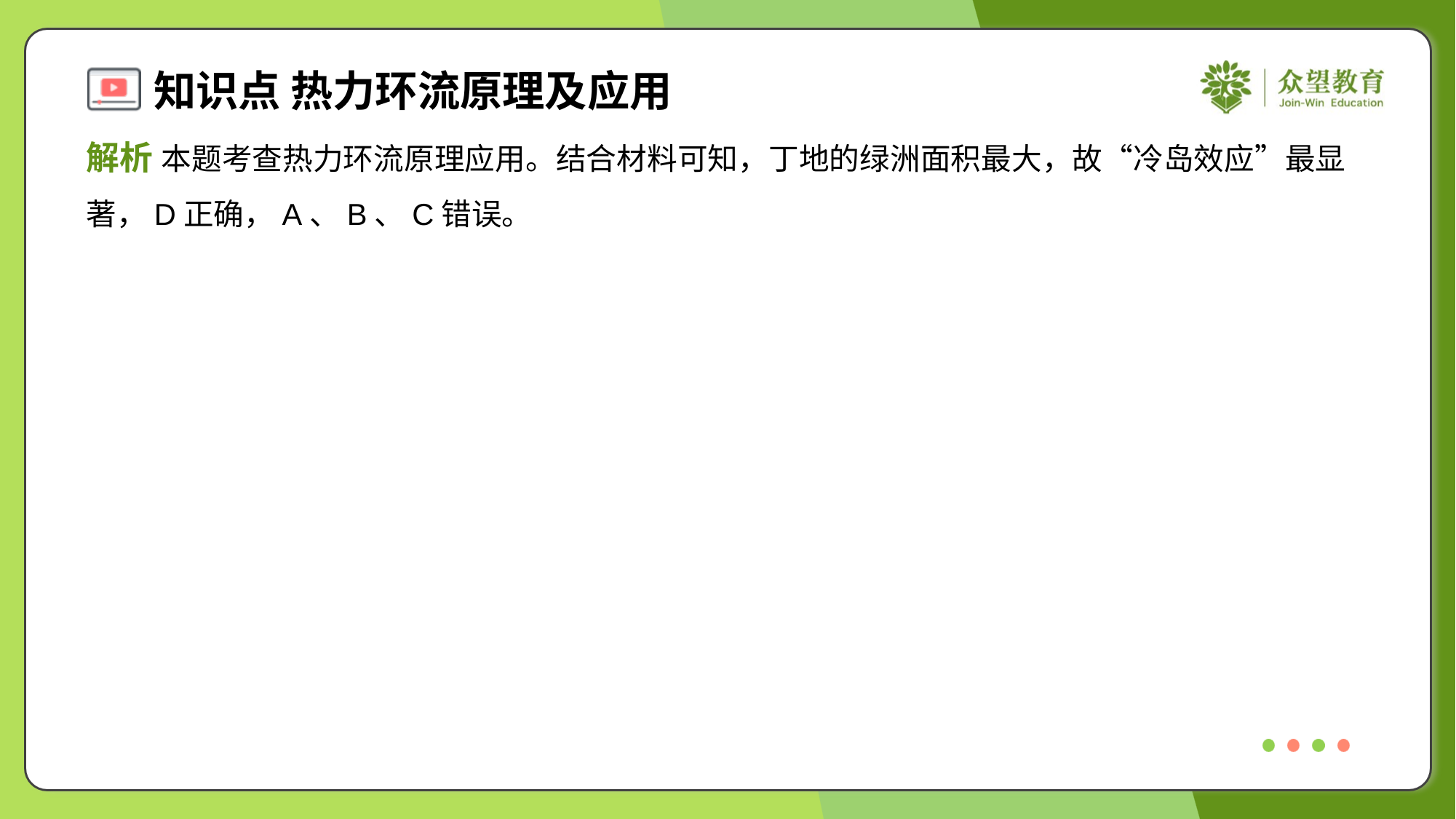

解析 本题考查热力环流原理应用。结合材料可知，丁地的绿洲面积最大，故“冷岛效应”最显
著，D正确，A、B、C错误。